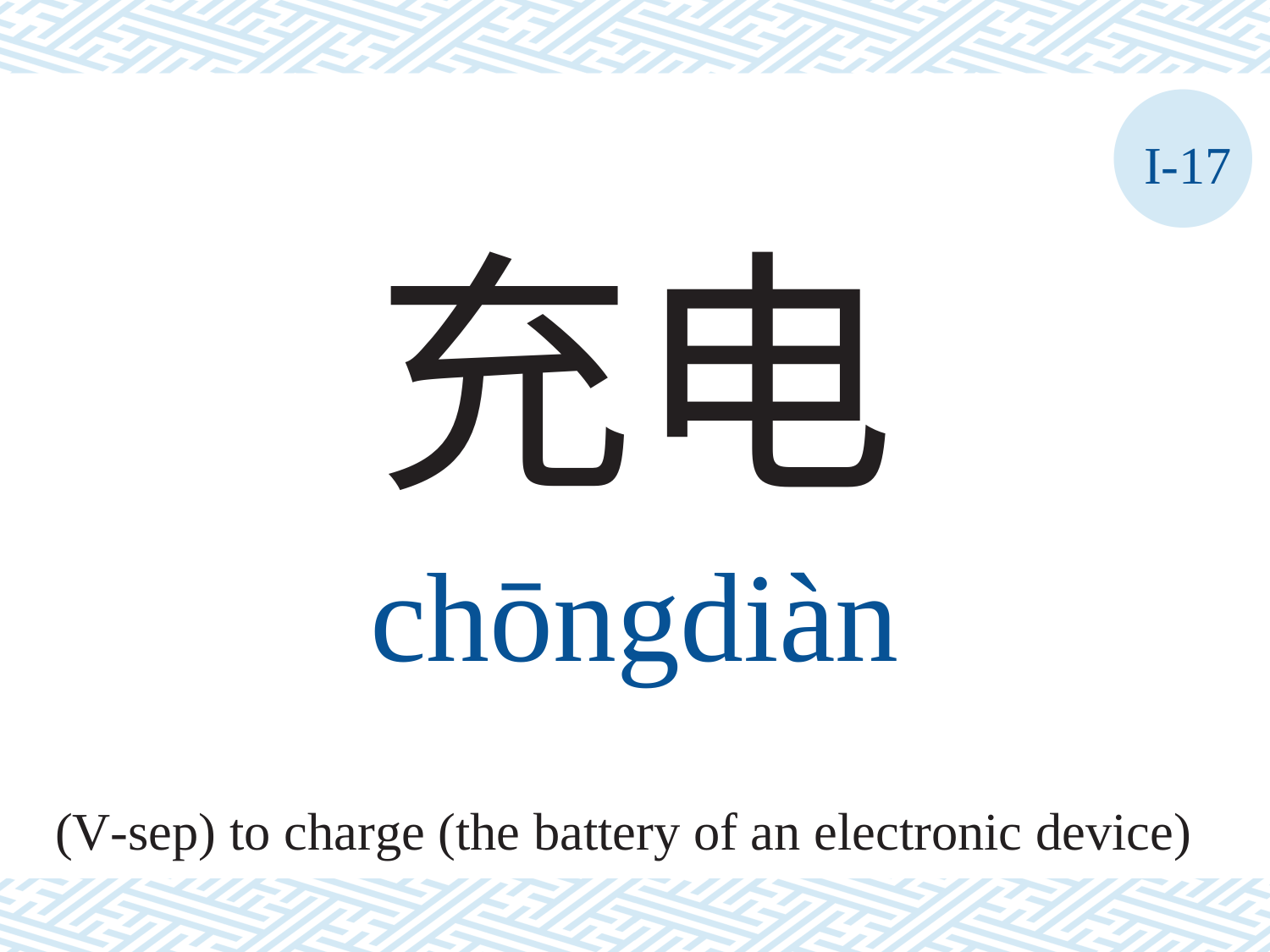

I-17
充电
chōngdiàn
(V-sep) to charge (the battery of an electronic device)